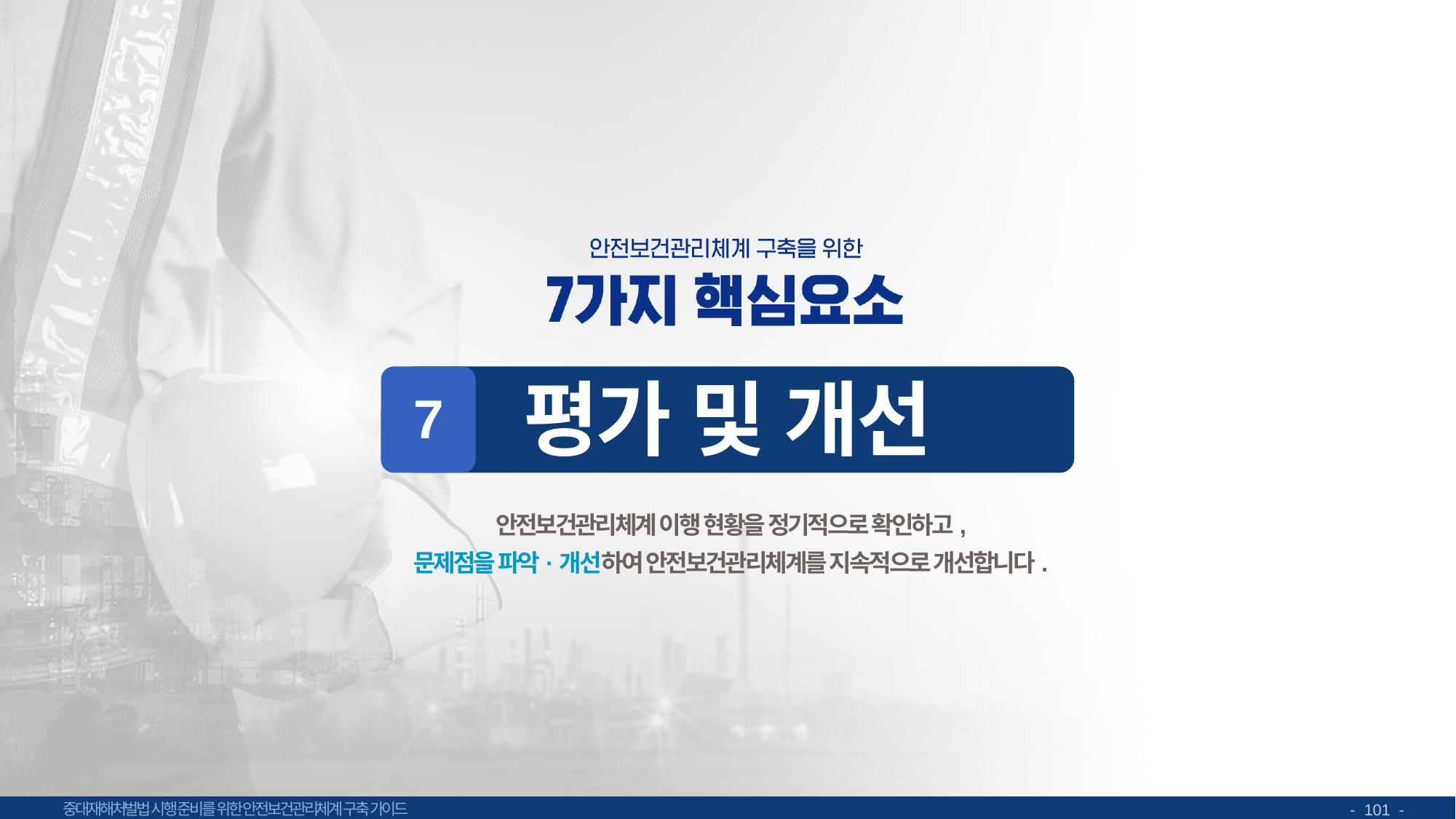

평가 및 개선

7
안전보건관리체계 이행 현황을 정기적으로 확인하고,
문제점을 파악·개선하여 안전보건관리체계를 지속적으로 개선합니다.
-  101  -